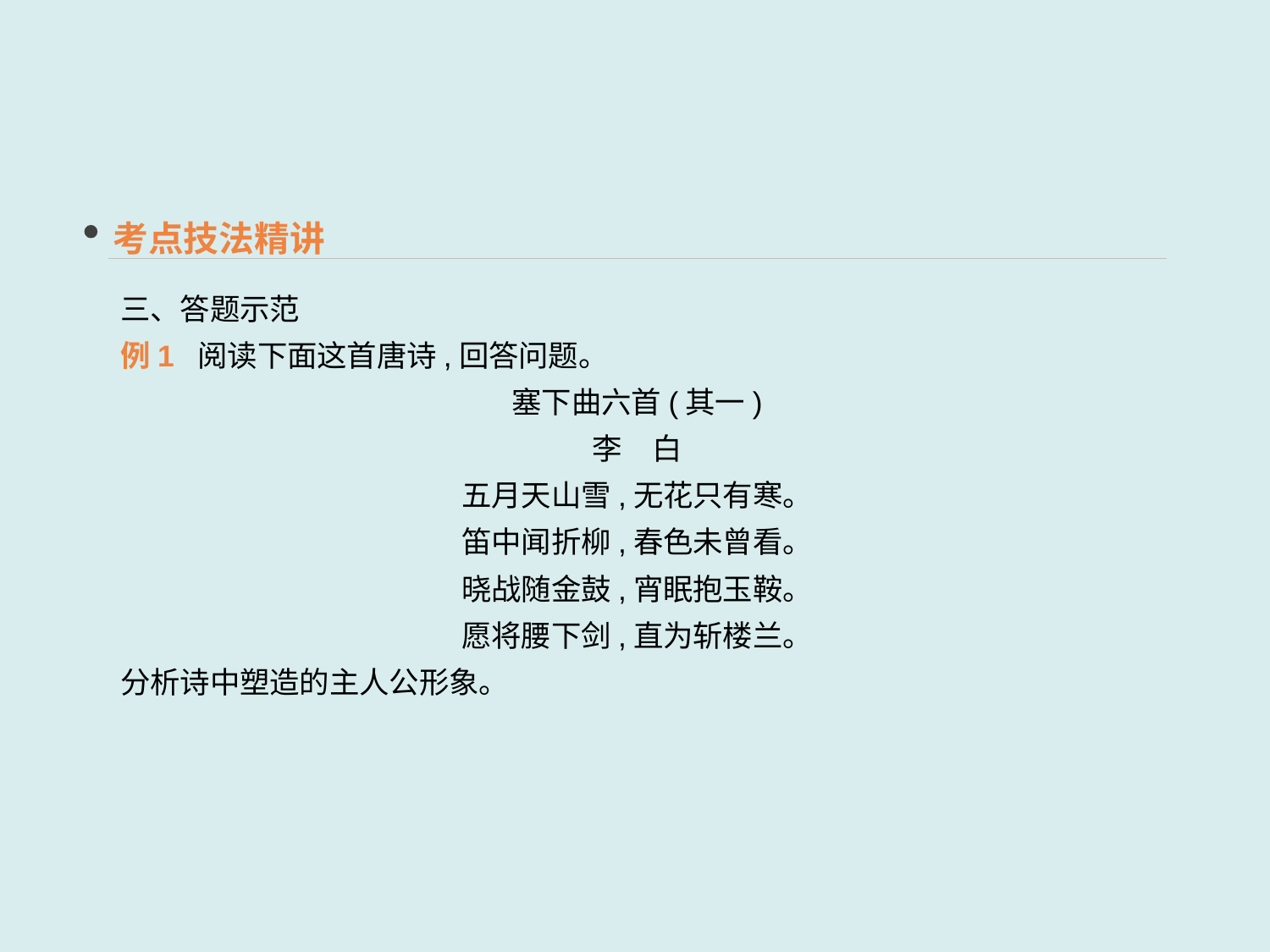

考点技法精讲

三、答题示范
例1  阅读下面这首唐诗,回答问题。
塞下曲六首(其一)
李　白
五月天山雪,无花只有寒。
笛中闻折柳,春色未曾看。
晓战随金鼓,宵眠抱玉鞍。
愿将腰下剑,直为斩楼兰。
分析诗中塑造的主人公形象。